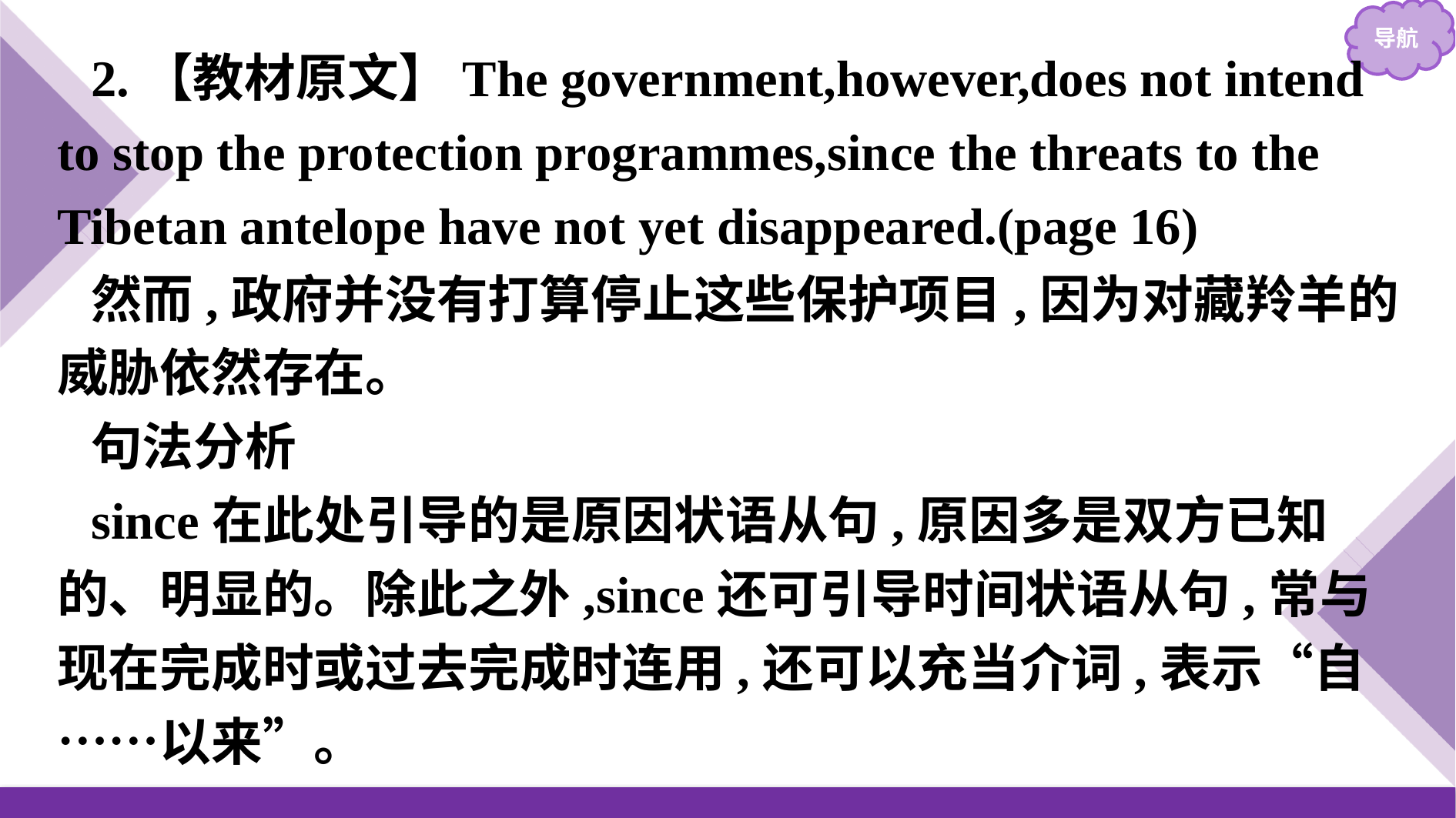

2.【教材原文】The government,however,does not intend to stop the protection programmes,since the threats to the Tibetan antelope have not yet disappeared.(page 16)
然而,政府并没有打算停止这些保护项目,因为对藏羚羊的威胁依然存在。
句法分析
since在此处引导的是原因状语从句,原因多是双方已知的、明显的。除此之外,since还可引导时间状语从句,常与现在完成时或过去完成时连用,还可以充当介词,表示“自……以来”。